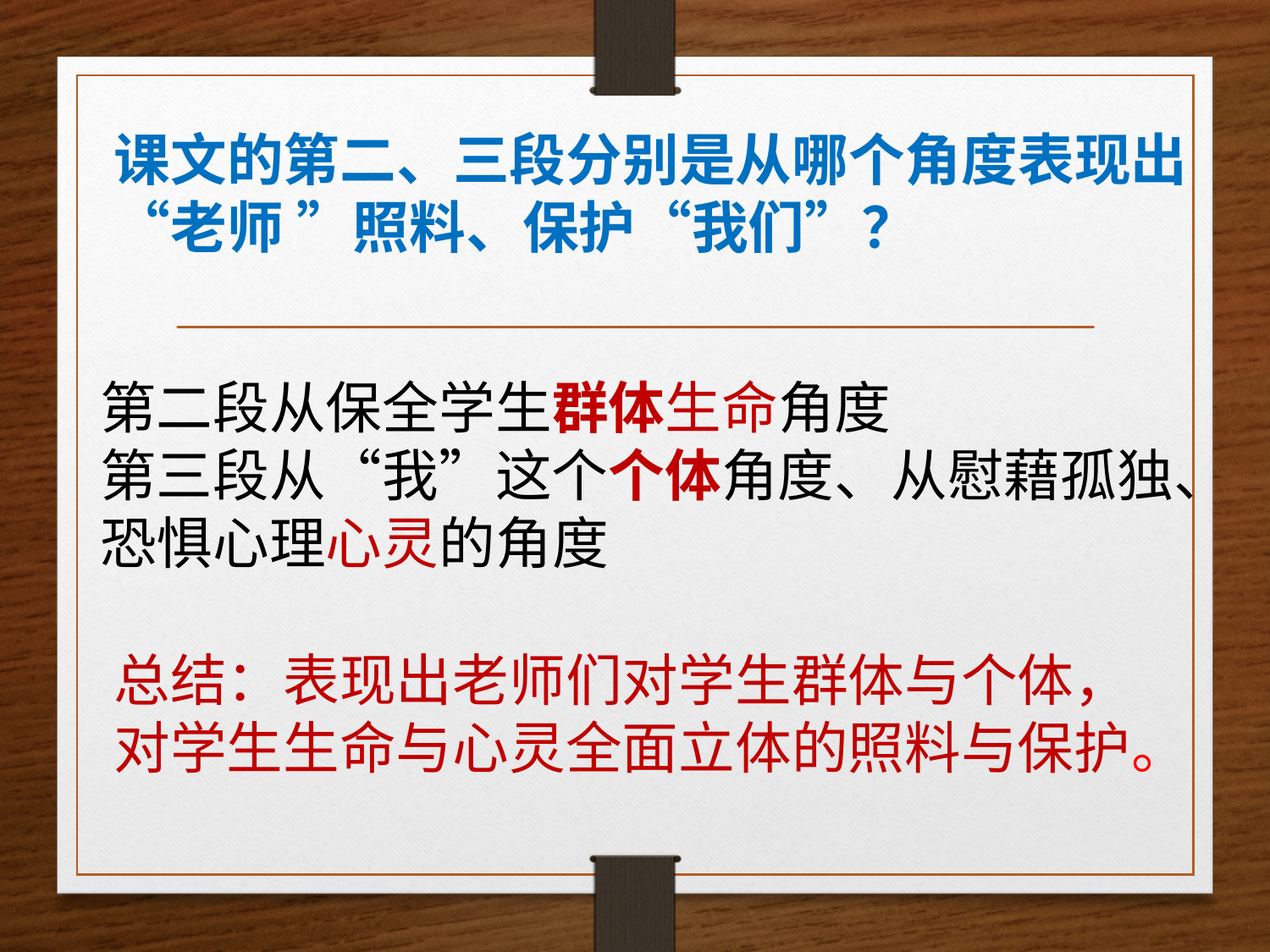

# 课文的第二、三段分别是从哪个角度表现出“老师 ”照料、保护“我们”？
第二段从保全学生群体生命角度
第三段从“我”这个个体角度、从慰藉孤独、恐惧心理心灵的角度
总结：表现出老师们对学生群体与个体，对学生生命与心灵全面立体的照料与保护。